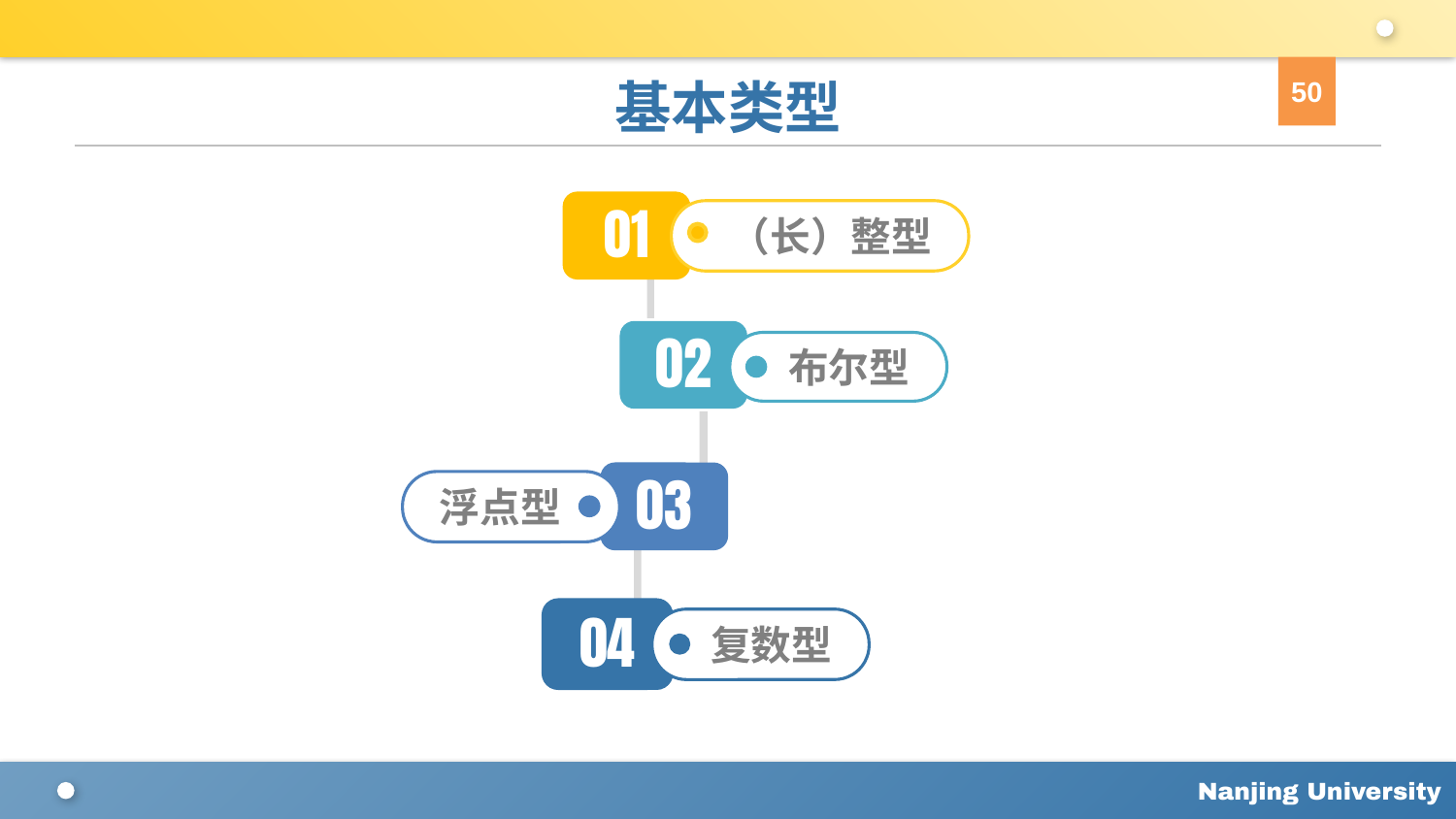

50
# 基本类型
01
（长）整型

02
布尔型

03
浮点型

04
复数型